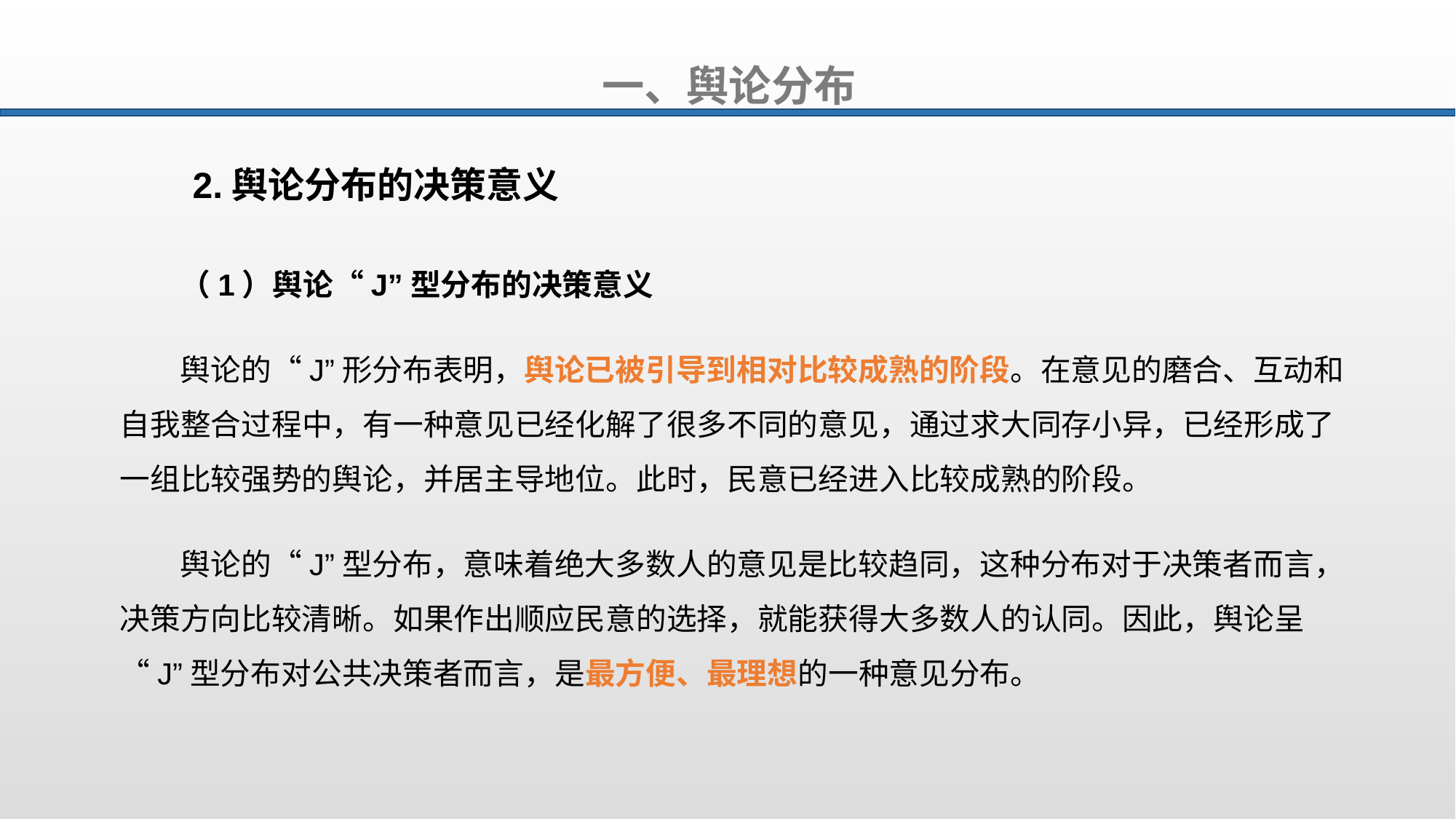

一、舆论分布

2.舆论分布的决策意义
（1）舆论“J”型分布的决策意义
舆论的“J”形分布表明，舆论已被引导到相对比较成熟的阶段。在意见的磨合、互动和自我整合过程中，有一种意见已经化解了很多不同的意见，通过求大同存小异，已经形成了一组比较强势的舆论，并居主导地位。此时，民意已经进入比较成熟的阶段。
舆论的“J”型分布，意味着绝大多数人的意见是比较趋同，这种分布对于决策者而言，决策方向比较清晰。如果作出顺应民意的选择，就能获得大多数人的认同。因此，舆论呈“J”型分布对公共决策者而言，是最方便、最理想的一种意见分布。